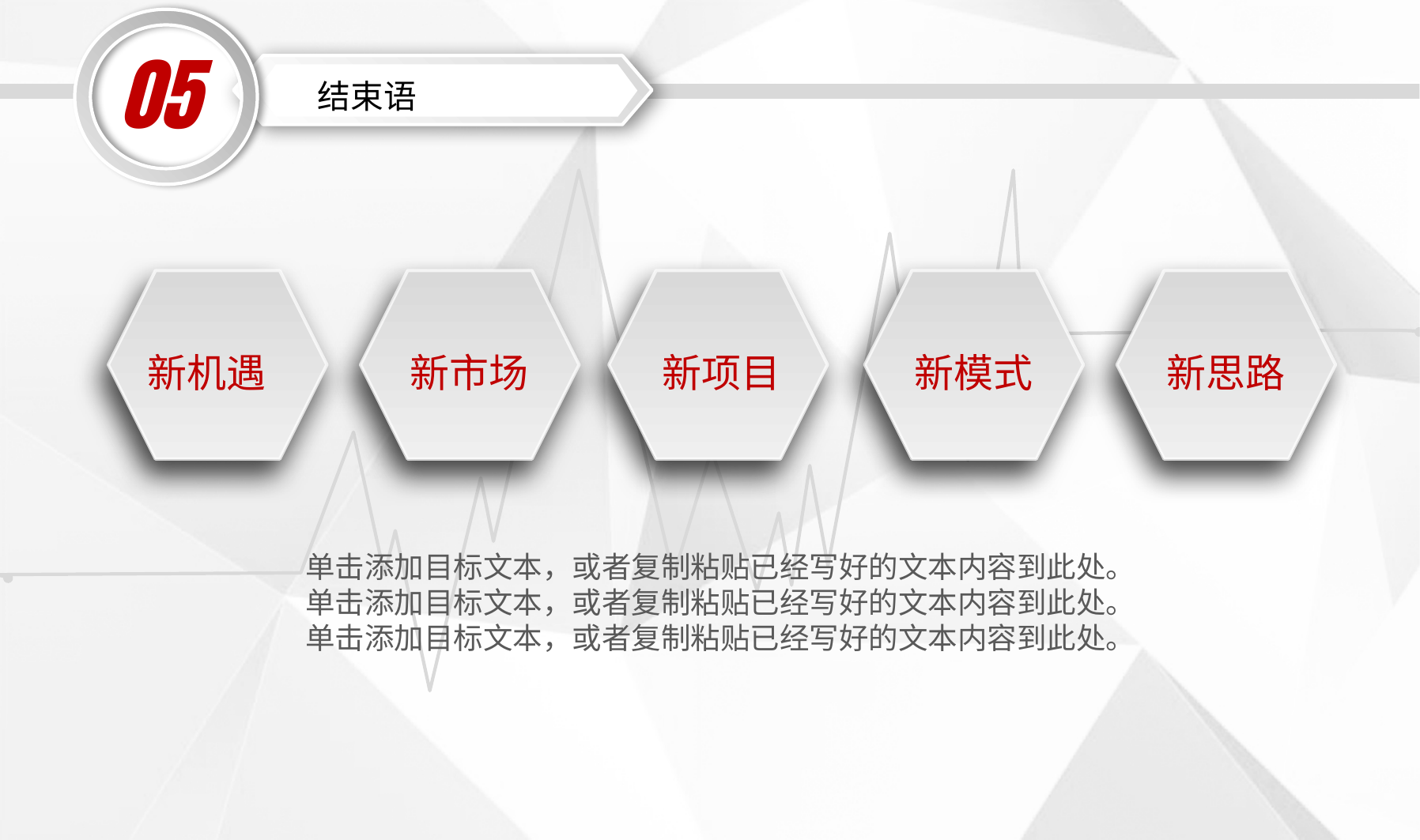

05

结束语

新机遇

新市场

新项目

新模式

新思路
单击添加目标文本，或者复制粘贴已经写好的文本内容到此处。
单击添加目标文本，或者复制粘贴已经写好的文本内容到此处。
单击添加目标文本，或者复制粘贴已经写好的文本内容到此处。